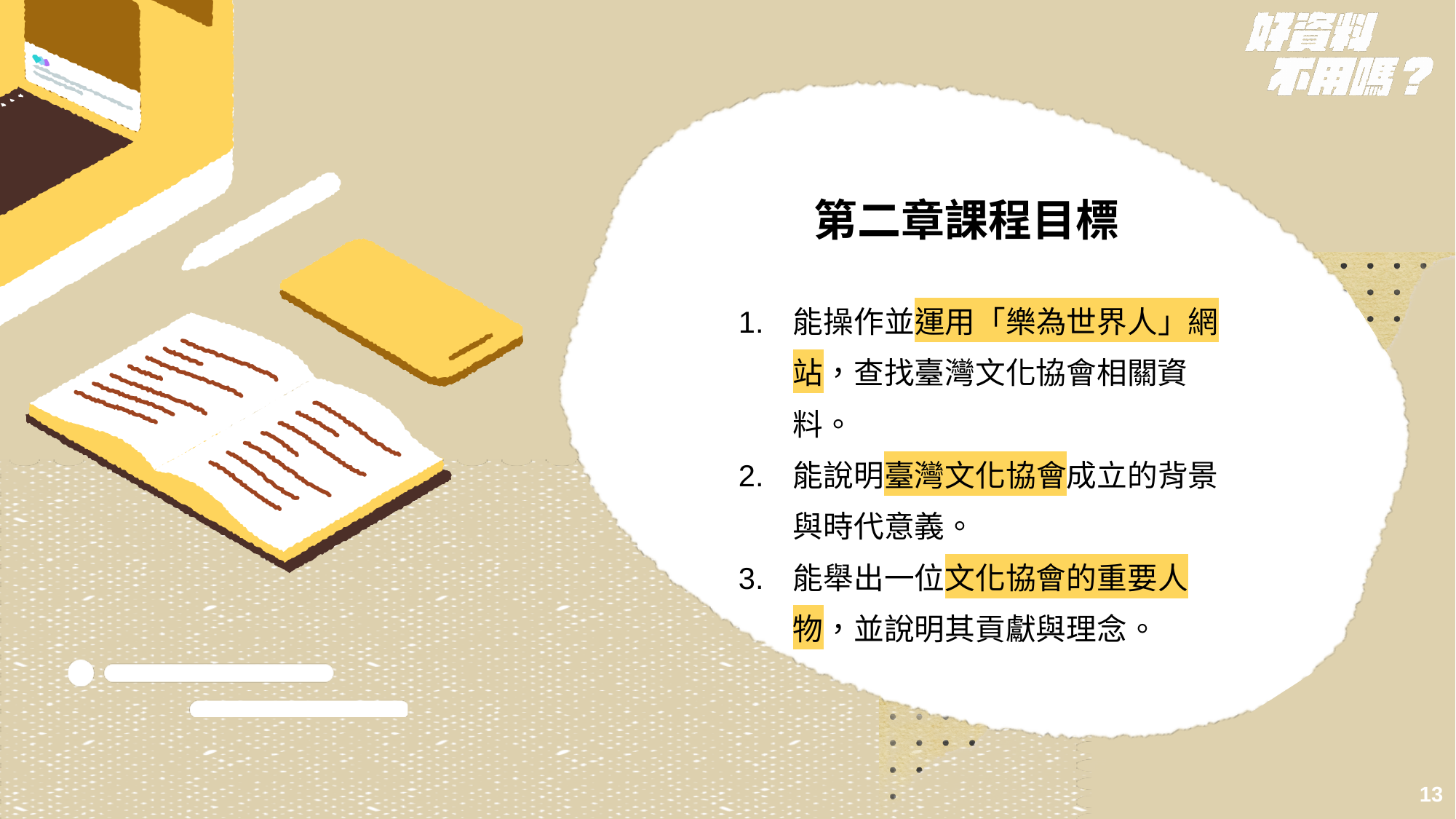

第二章課程目標
能操作並運用「樂為世界人」網站，查找臺灣文化協會相關資料。
能說明臺灣文化協會成立的背景與時代意義。
能舉出一位文化協會的重要人物，並說明其貢獻與理念。